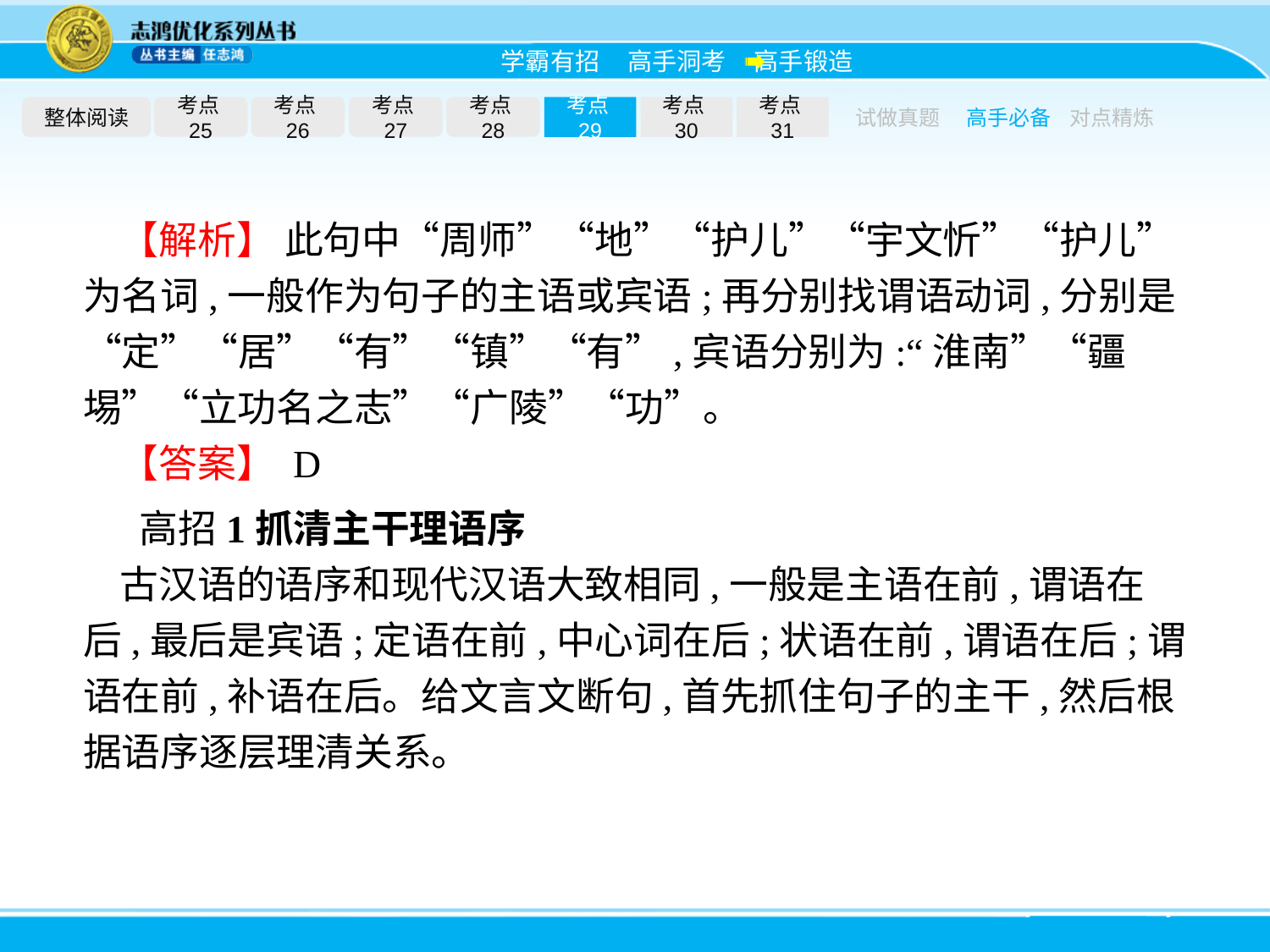

整体阅读
考点25
考点26
考点27
考点28
考点29
考点30
考点31
试做真题
高手必备
对点精炼
【解析】 此句中“周师”“地”“护儿”“宇文忻”“护儿”为名词,一般作为句子的主语或宾语;再分别找谓语动词,分别是“定”“居”“有”“镇”“有”,宾语分别为:“淮南”“疆埸”“立功名之志”“广陵”“功”。
【答案】 D
高招1抓清主干理语序
古汉语的语序和现代汉语大致相同,一般是主语在前,谓语在后,最后是宾语;定语在前,中心词在后;状语在前,谓语在后;谓语在前,补语在后。给文言文断句,首先抓住句子的主干,然后根据语序逐层理清关系。